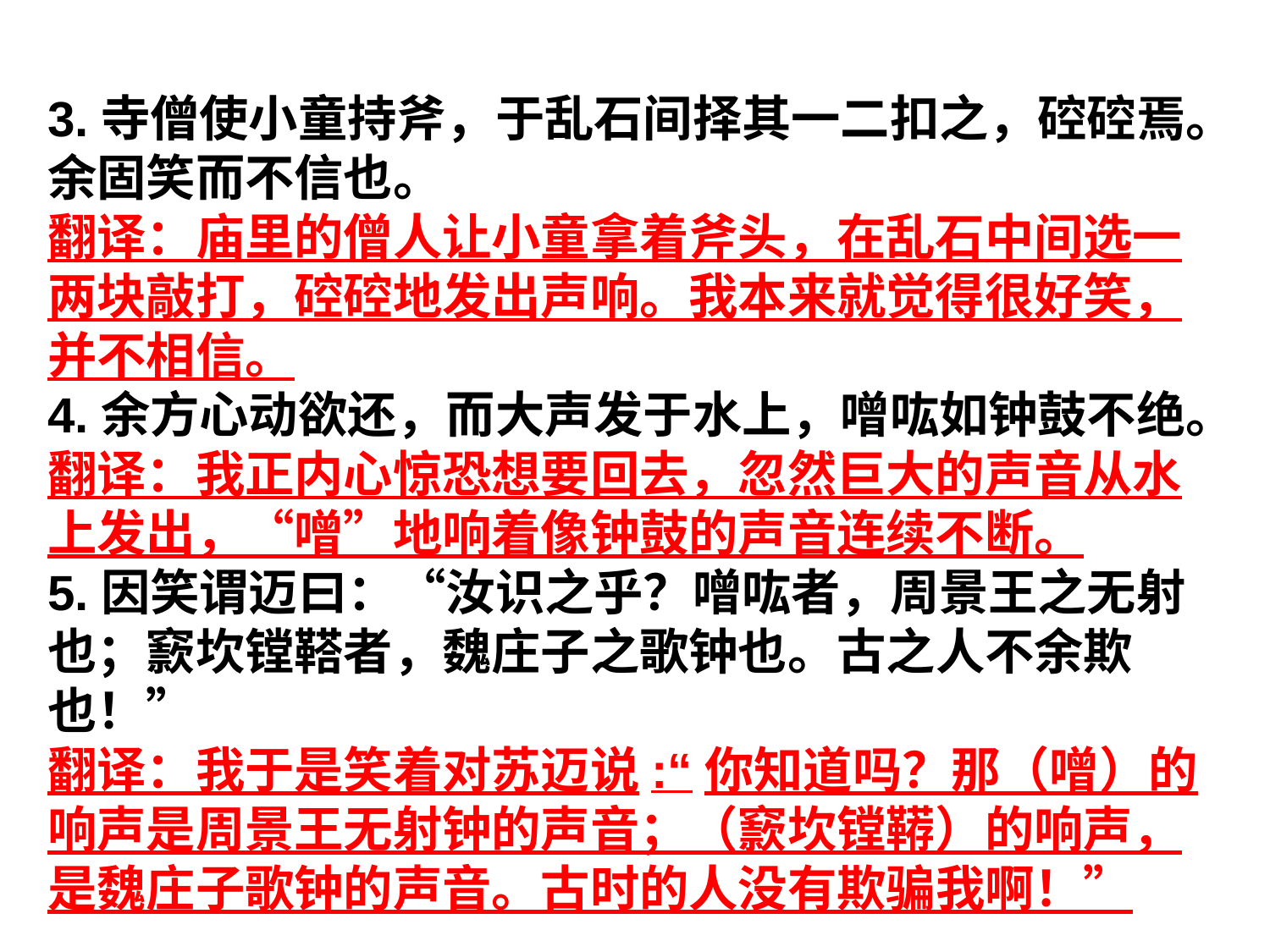

3.寺僧使小童持斧，于乱石间择其一二扣之，硿硿焉。余固笑而不信也。
翻译：庙里的僧人让小童拿着斧头，在乱石中间选一两块敲打，硿硿地发出声响。我本来就觉得很好笑，并不相信。
4.余方心动欲还，而大声发于水上，噌吰如钟鼓不绝。
翻译：我正内心惊恐想要回去，忽然巨大的声音从水上发出，“噌”地响着像钟鼓的声音连续不断。
5.因笑谓迈曰：“汝识之乎？噌吰者，周景王之无射也；窾坎镗鞳者，魏庄子之歌钟也。古之人不余欺也！”
翻译：我于是笑着对苏迈说:“你知道吗？那（噌）的响声是周景王无射钟的声音；（窾坎镗鞯）的响声，是魏庄子歌钟的声音。古时的人没有欺骗我啊！”